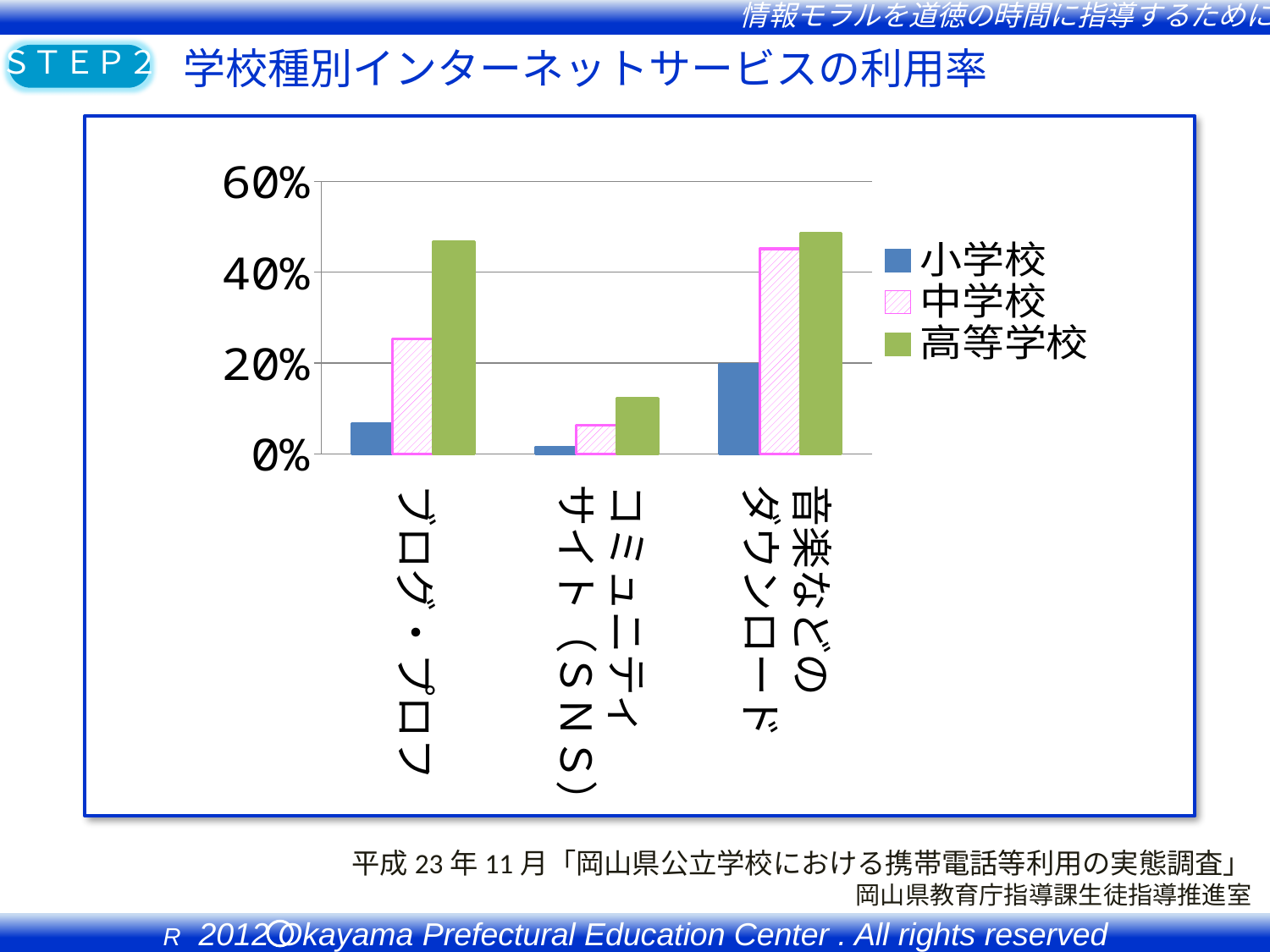

学校種別インターネットサービスの利用率

### Chart

| Category | 小学校 | 中学校 | 高等学校 |
|---|---|---|---|
| プロフ・ブログ | 0.06761177753544166 | 0.25320813771517997 | 0.4667437825332562 |
| コミュニティサイト（SNS） | 0.014176663031624863 | 0.06322378716744914 | 0.12280701754385964 |
| 音楽などのダウンロード | 0.19774627408215195 | 0.4516431924882629 | 0.4867939078465394 |
ブログ・プロフ
コミュニティ
サイト（ＳＮＳ）
音楽などの
ダウンロード
平成23年11月「岡山県公立学校における携帯電話等利用の実態調査」
岡山県教育庁指導課生徒指導推進室